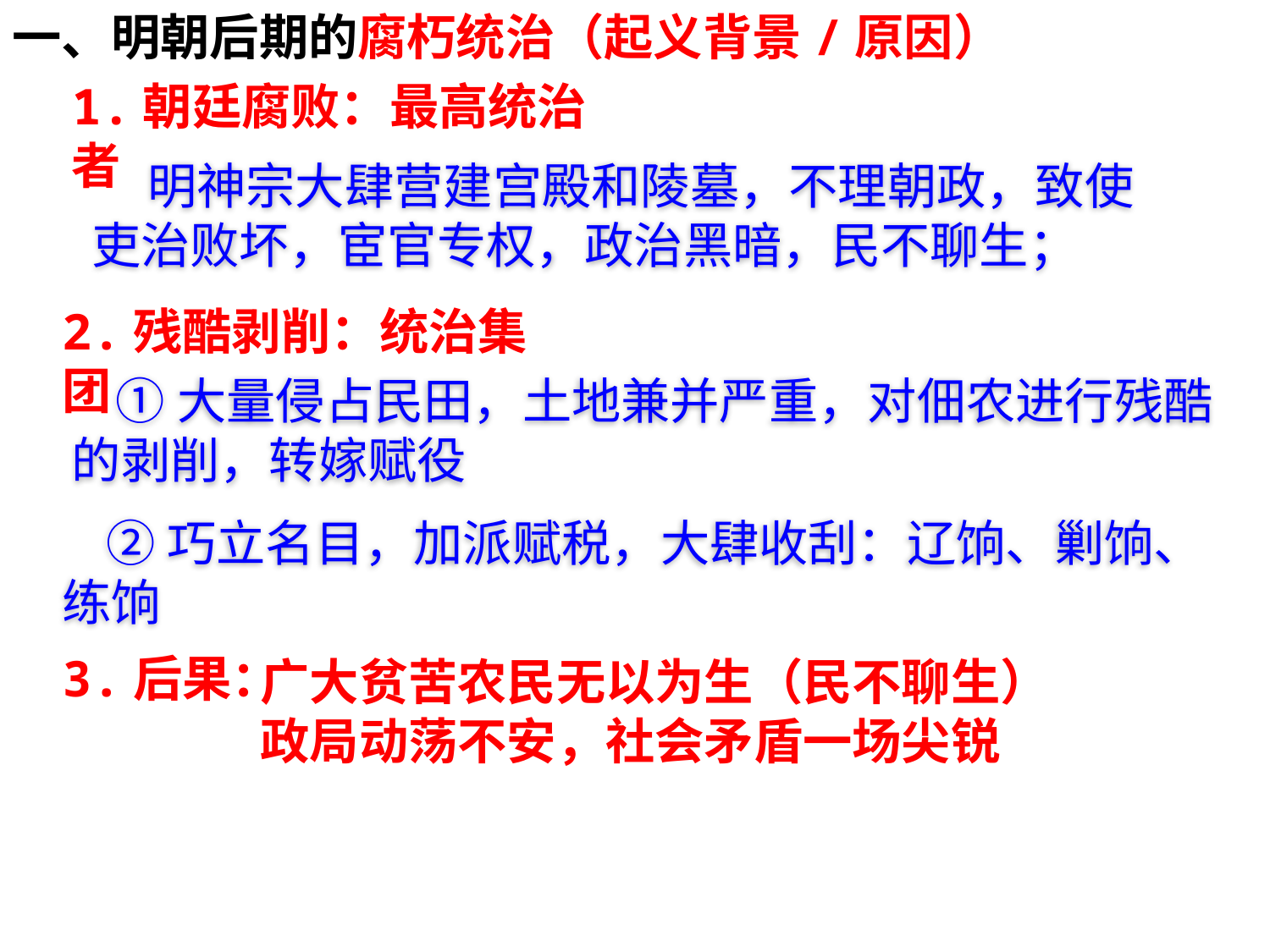

一、明朝后期的腐朽统治（起义背景/原因）
1.朝廷腐败：最高统治者
    明神宗大肆营建宫殿和陵墓，不理朝政，致使吏治败坏，宦官专权，政治黑暗，民不聊生；
2.残酷剥削：统治集团
    ①大量侵占民田，土地兼并严重，对佃农进行残酷的剥削，转嫁赋役
    ②巧立名目，加派赋税，大肆收刮：辽饷、剿饷、练饷
3.后果：
广大贫苦农民无以为生（民不聊生）
政局动荡不安，社会矛盾一场尖锐